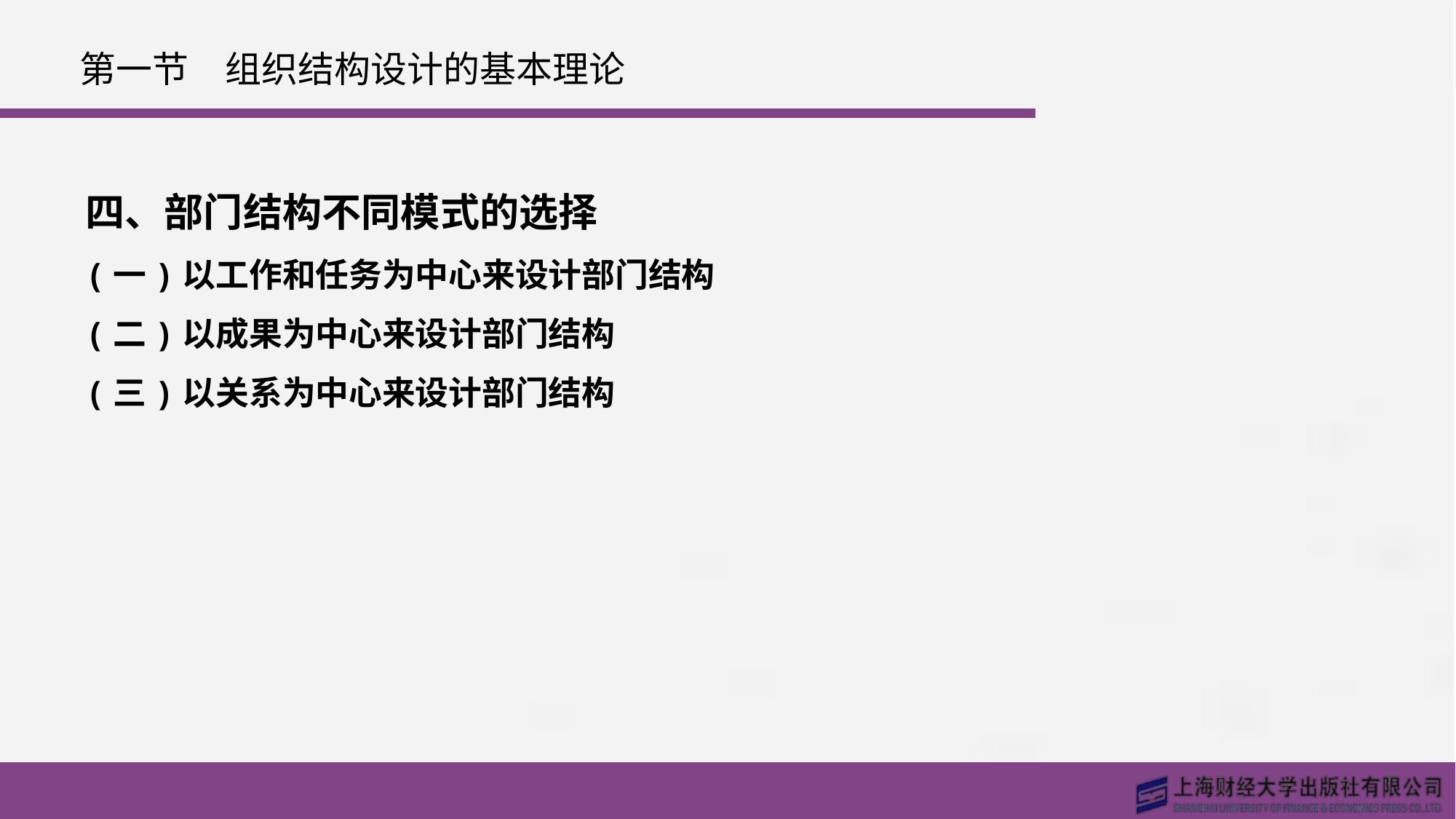

# 第一节　组织结构设计的基本理论
四、部门结构不同模式的选择
(一)以工作和任务为中心来设计部门结构
(二)以成果为中心来设计部门结构
(三)以关系为中心来设计部门结构